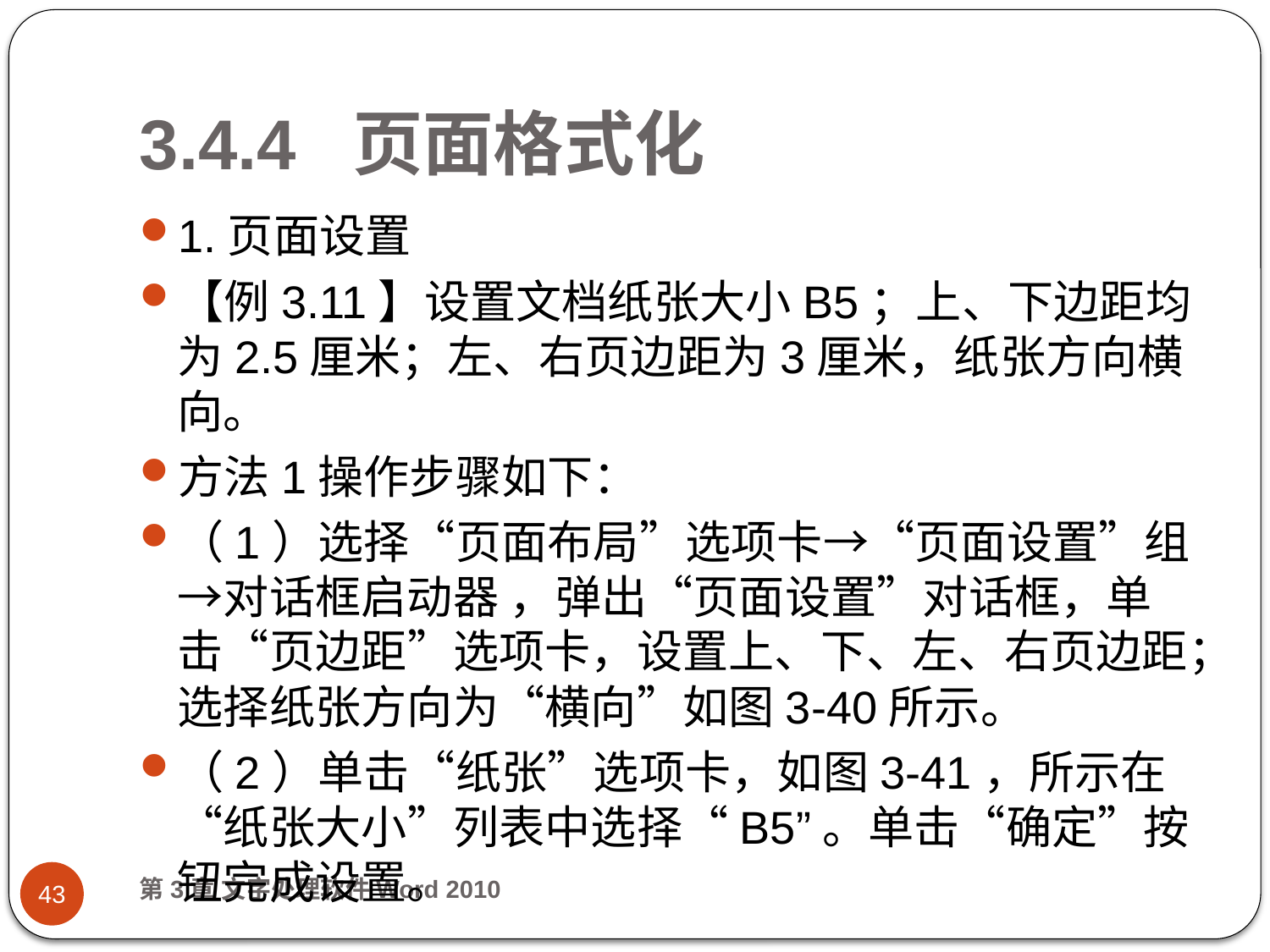

# 3.4.4  页面格式化
1.页面设置
【例3.11】设置文档纸张大小B5；上、下边距均为2.5厘米；左、右页边距为3厘米，纸张方向横向。
方法1操作步骤如下：
（1）选择“页面布局”选项卡→“页面设置”组→对话框启动器 ，弹出“页面设置”对话框，单击“页边距”选项卡，设置上、下、左、右页边距；选择纸张方向为“横向”如图3-40所示。
（2）单击“纸张”选项卡，如图3-41，所示在“纸张大小”列表中选择“B5”。单击“确定”按钮完成设置。

第3章 文字处理软件Word 2010
43